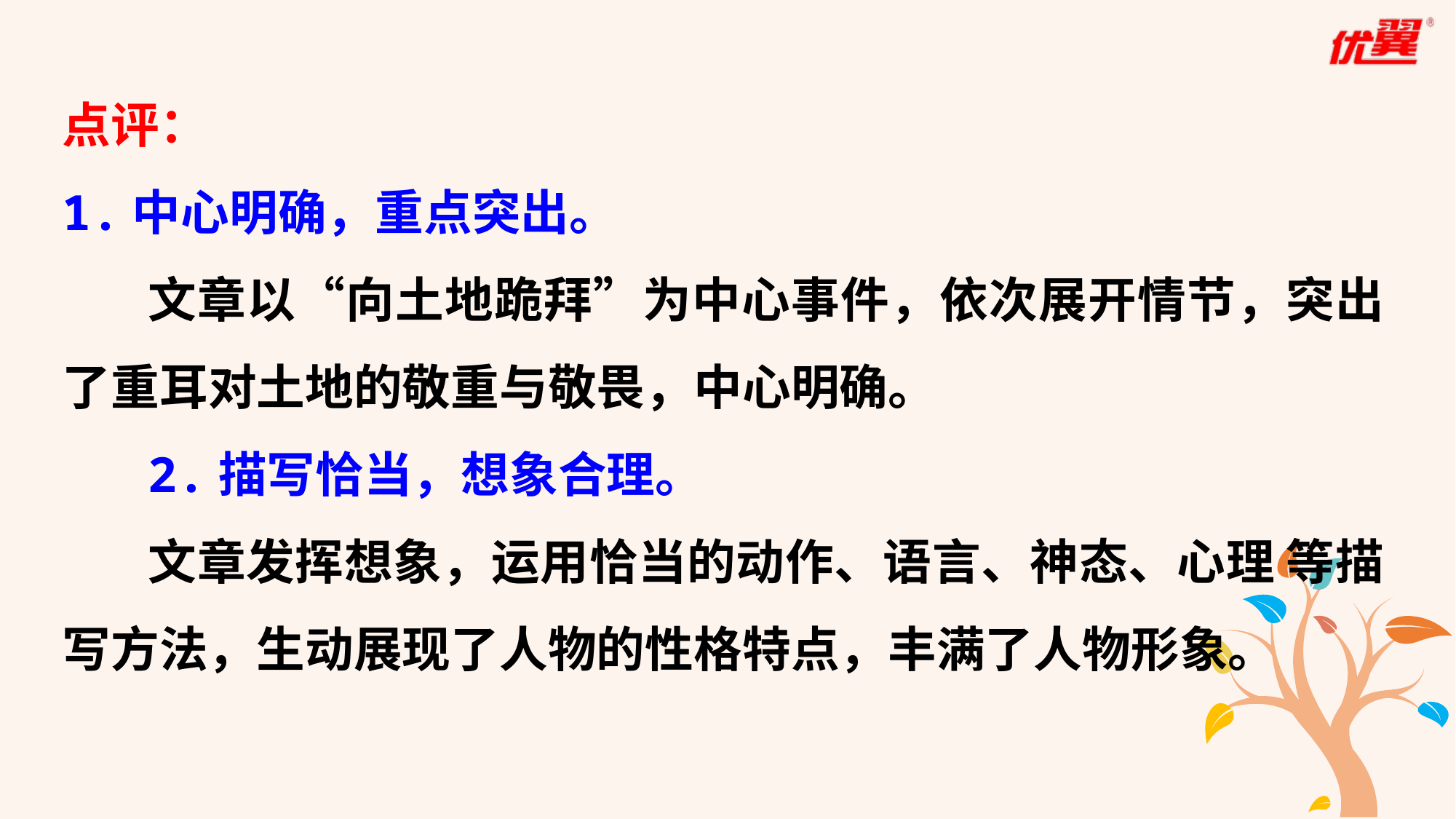

点评：
1.中心明确，重点突出。
文章以“向土地跪拜”为中心事件，依次展开情节，突出了重耳对土地的敬重与敬畏，中心明确。
2.描写恰当，想象合理。
文章发挥想象，运用恰当的动作、语言、神态、心理 等描写方法，生动展现了人物的性格特点，丰满了人物形象。